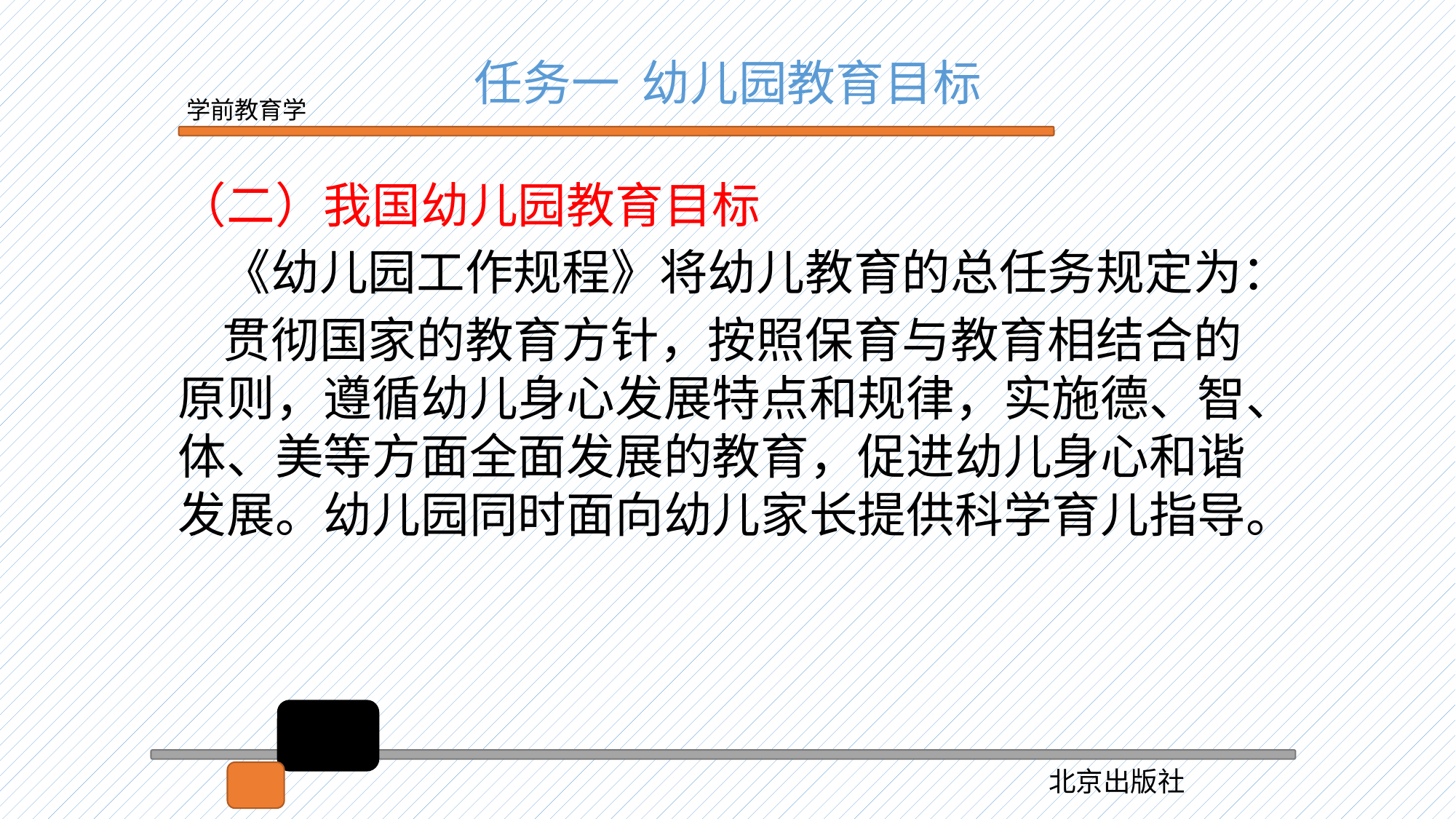

任务一  幼儿园教育目标
（二）我国幼儿园教育目标
   《幼儿园工作规程》将幼儿教育的总任务规定为：
   贯彻国家的教育方针，按照保育与教育相结合的原则，遵循幼儿身心发展特点和规律，实施德、智、体、美等方面全面发展的教育，促进幼儿身心和谐发展。幼儿园同时面向幼儿家长提供科学育儿指导。